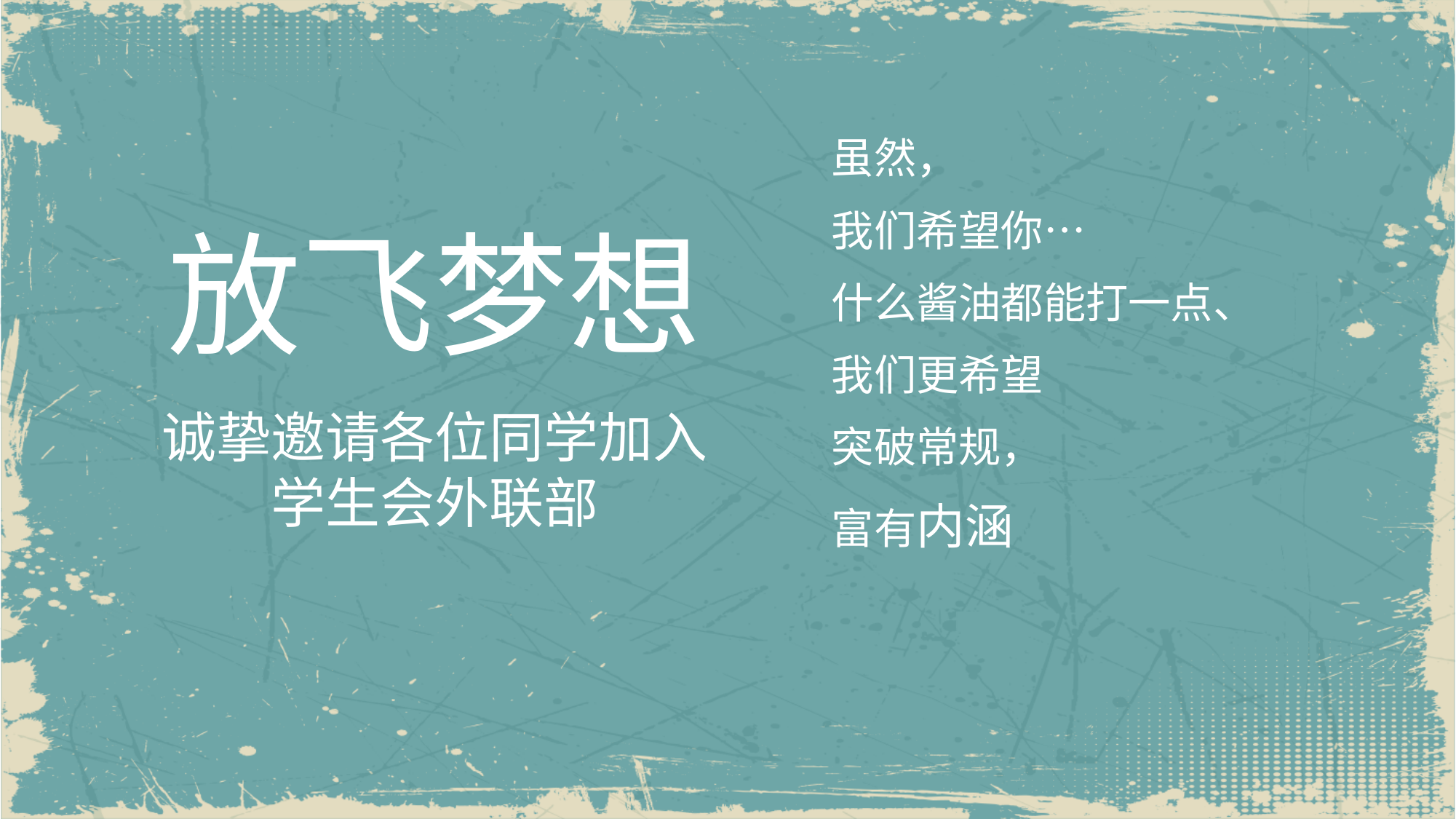

虽然，
我们希望你…
什么酱油都能打一点、
我们更希望
突破常规，
富有内涵
放飞梦想
诚挚邀请各位同学加入
学生会外联部